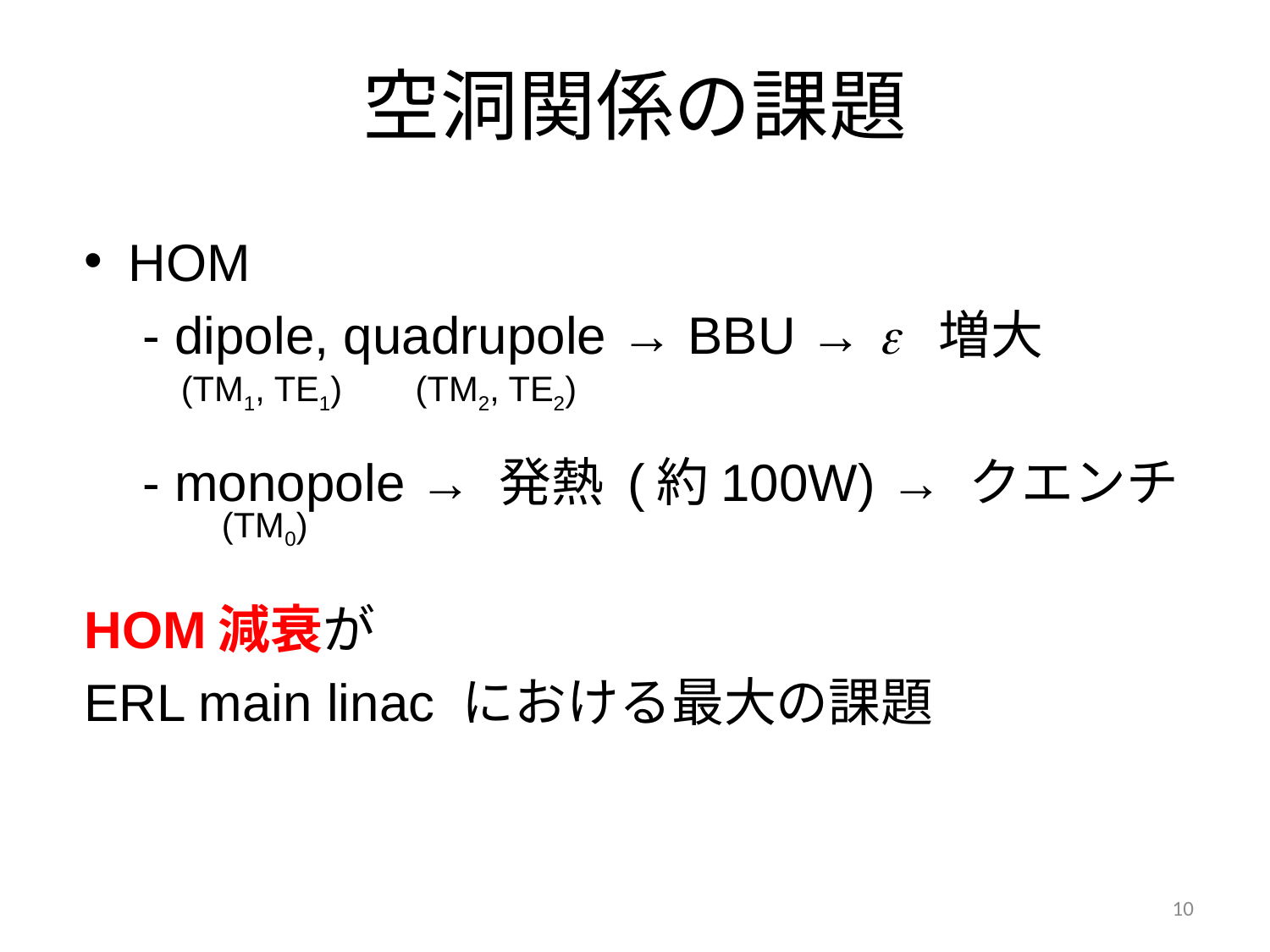

# 空洞関係の課題
HOM
    - dipole, quadrupole → BBU → ε 増大

    - monopole → 発熱 (約100W) → クエンチ

HOM減衰が
ERL main linac における最大の課題

(TM2, TE2)
(TM1, TE1)
(TM0)
10